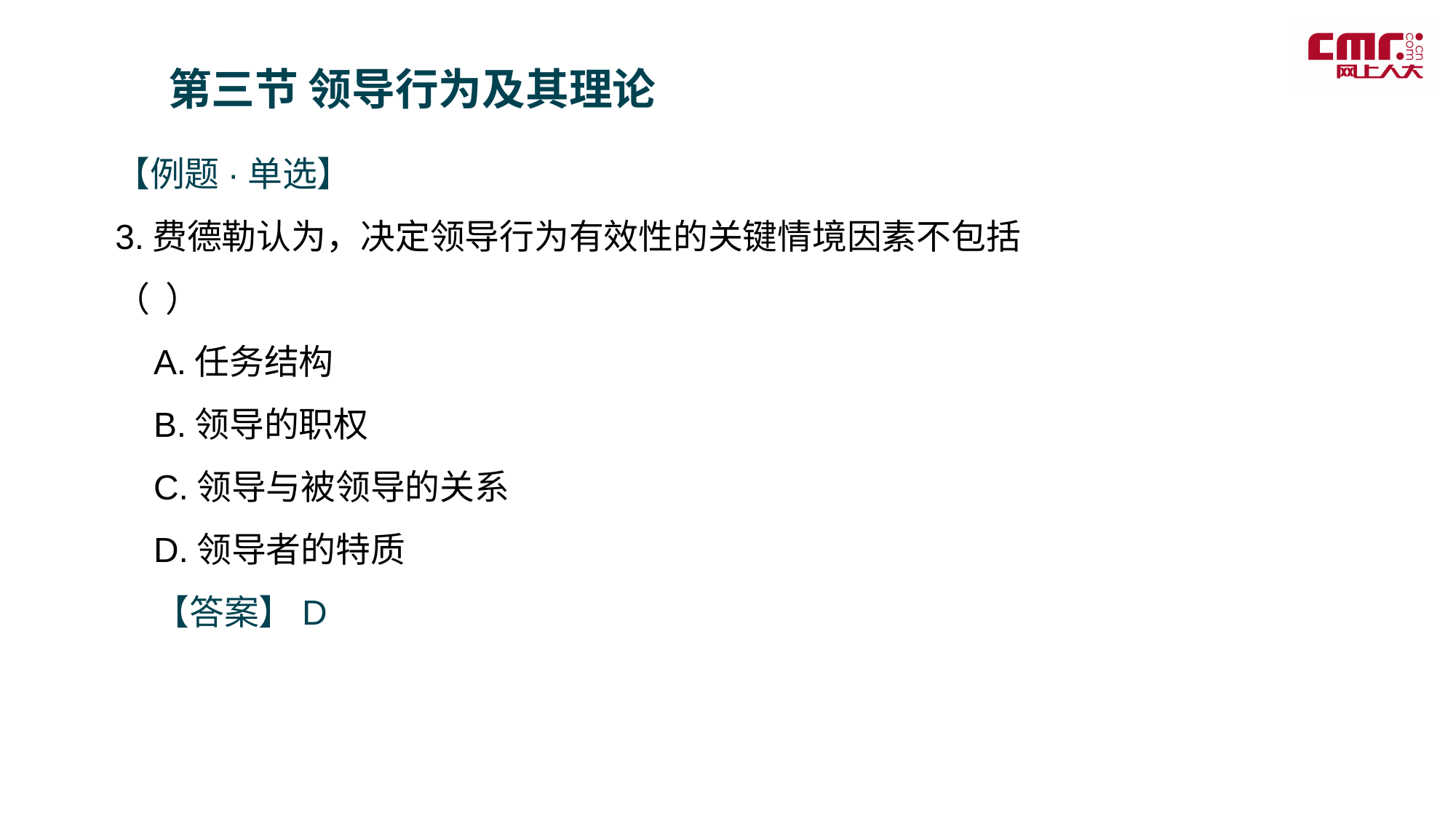

第三节 领导行为及其理论
【例题·单选】
3.费德勒认为，决定领导行为有效性的关键情境因素不包括（  ）
    A.任务结构
    B.领导的职权
    C.领导与被领导的关系
    D.领导者的特质
    【答案】D